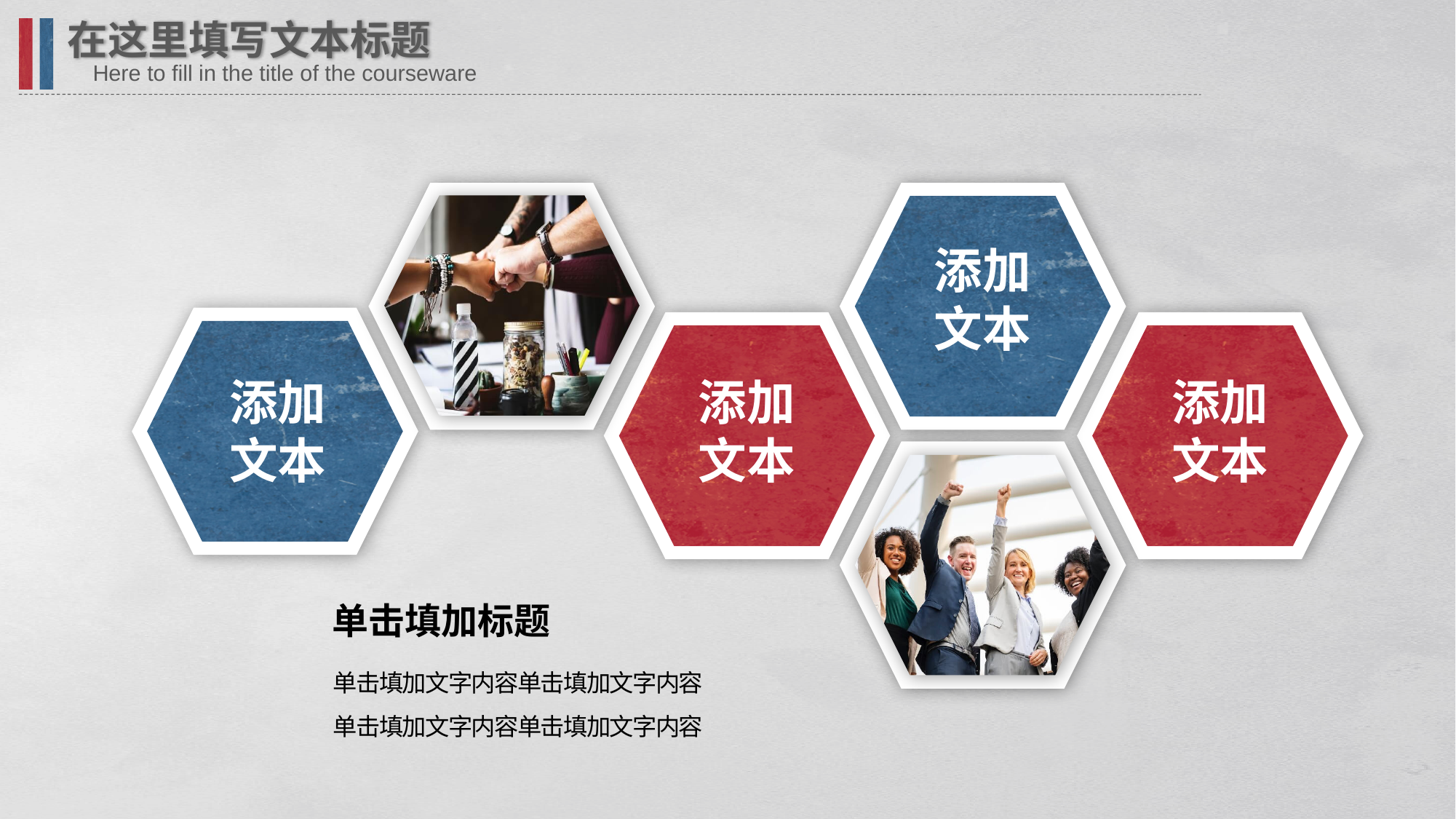

在这里填写文本标题

Here to fill in the title of the courseware

添加
文本

添加
文本

添加
文本

添加
文本

单击填加标题
单击填加文字内容单击填加文字内容
单击填加文字内容单击填加文字内容